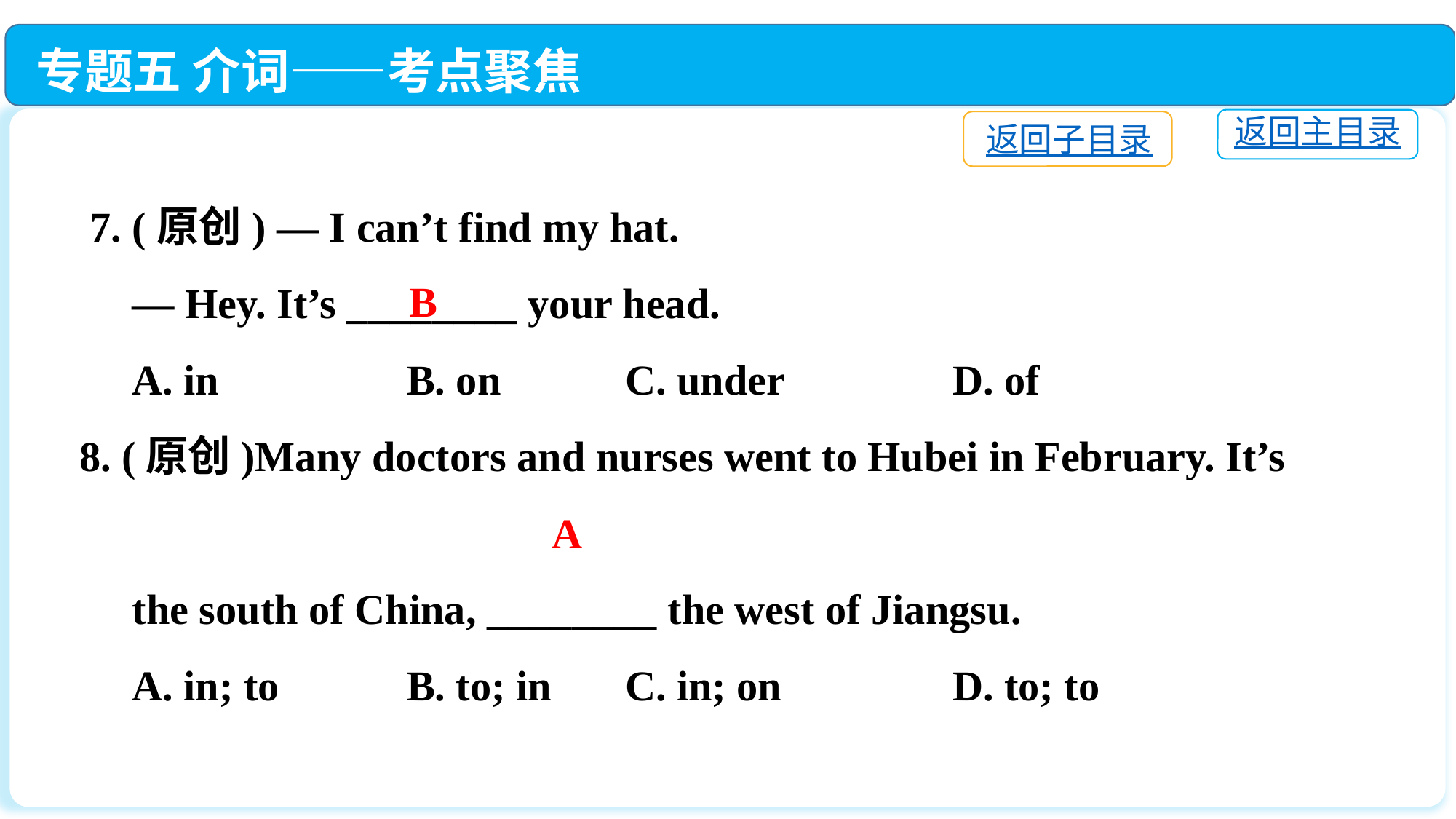

专题五 介词——考点聚焦

返回主目录

返回子目录
 7. (原创) — I can’t find my hat.
     — Hey. It’s ________ your head.
     A. in		B. on		C. under		D. of
8. (原创)Many doctors and nurses went to Hubei in February. It’s
     the south of China, ________ the west of Jiangsu.
     A. in; to		B. to; in	C. in; on		D. to; to
B
A